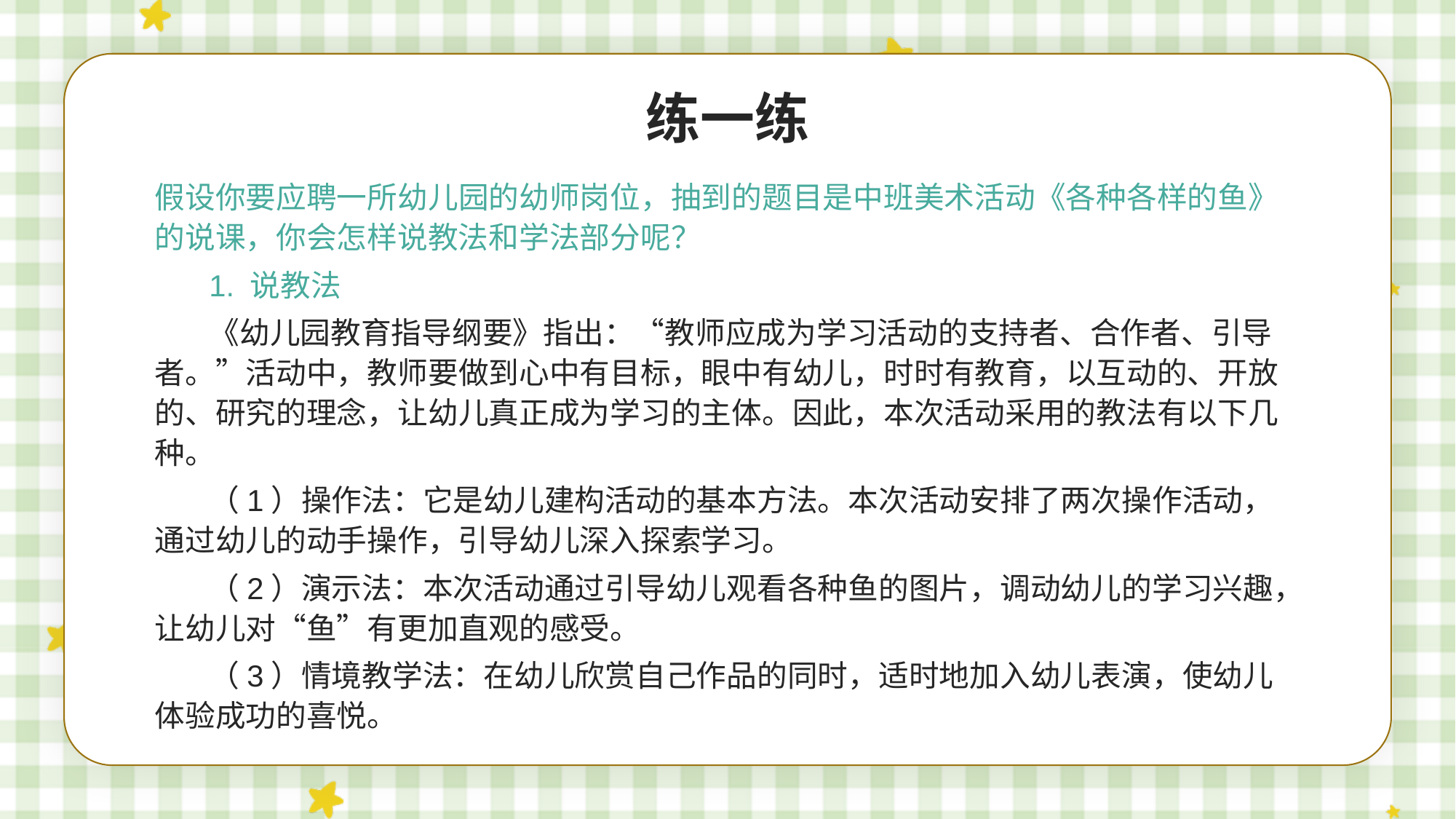

练一练
假设你要应聘一所幼儿园的幼师岗位，抽到的题目是中班美术活动《各种各样的鱼》的说课，你会怎样说教法和学法部分呢？
1. 说教法
《幼儿园教育指导纲要》指出：“教师应成为学习活动的支持者、合作者、引导者。”活动中，教师要做到心中有目标，眼中有幼儿，时时有教育，以互动的、开放的、研究的理念，让幼儿真正成为学习的主体。因此，本次活动采用的教法有以下几种。
（1）操作法：它是幼儿建构活动的基本方法。本次活动安排了两次操作活动，通过幼儿的动手操作，引导幼儿深入探索学习。
（2）演示法：本次活动通过引导幼儿观看各种鱼的图片，调动幼儿的学习兴趣，让幼儿对“鱼”有更加直观的感受。
（3）情境教学法：在幼儿欣赏自己作品的同时，适时地加入幼儿表演，使幼儿体验成功的喜悦。